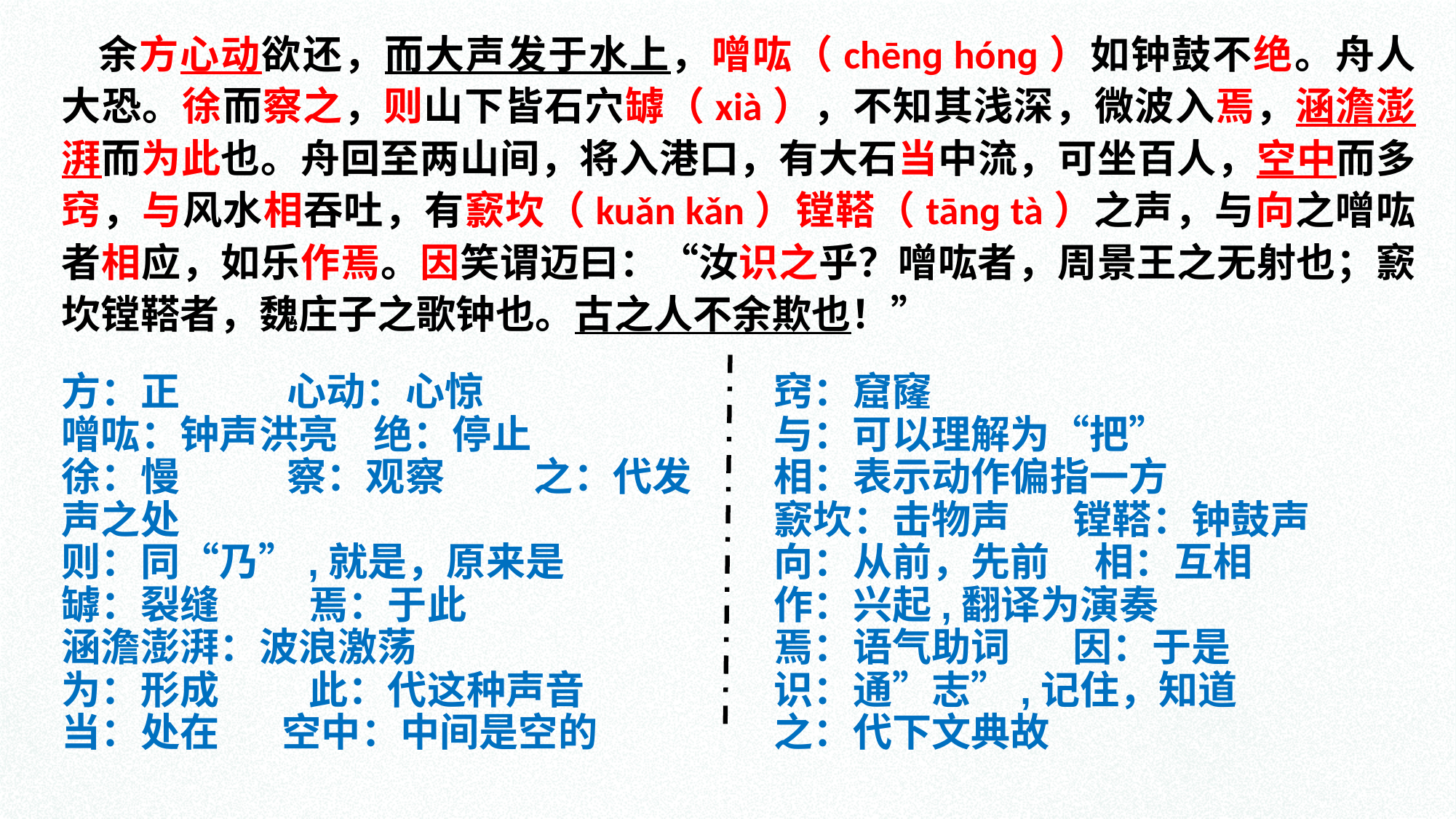

余方心动欲还，而大声发于水上，噌吰（chēnɡ hónɡ）如钟鼓不绝。舟人大恐。徐而察之，则山下皆石穴罅（xià），不知其浅深，微波入焉，涵澹澎湃而为此也。舟回至两山间，将入港口，有大石当中流，可坐百人，空中而多窍，与风水相吞吐，有窾坎（kuǎn kǎn）镗鞳（tānɡ tà）之声，与向之噌吰者相应，如乐作焉。因笑谓迈曰：“汝识之乎？噌吰者，周景王之无射也；窾坎镗鞳者，魏庄子之歌钟也。古之人不余欺也！”
方：正            心动：心惊
噌吰：钟声洪亮    绝：停止
徐：慢            察：观察          之：代发声之处
则：同“乃”,就是，原来是
罅：裂缝          焉：于此
涵澹澎湃：波浪激荡
为：形成          此：代这种声音
当：处在       空中：中间是空的
窍：窟窿
与：可以理解为“把”
相：表示动作偏指一方
窾坎：击物声       镗鞳：钟鼓声
向：从前，先前     相：互相
作：兴起,翻译为演奏
焉：语气助词       因：于是
识：通”志”,记住，知道
之：代下文典故